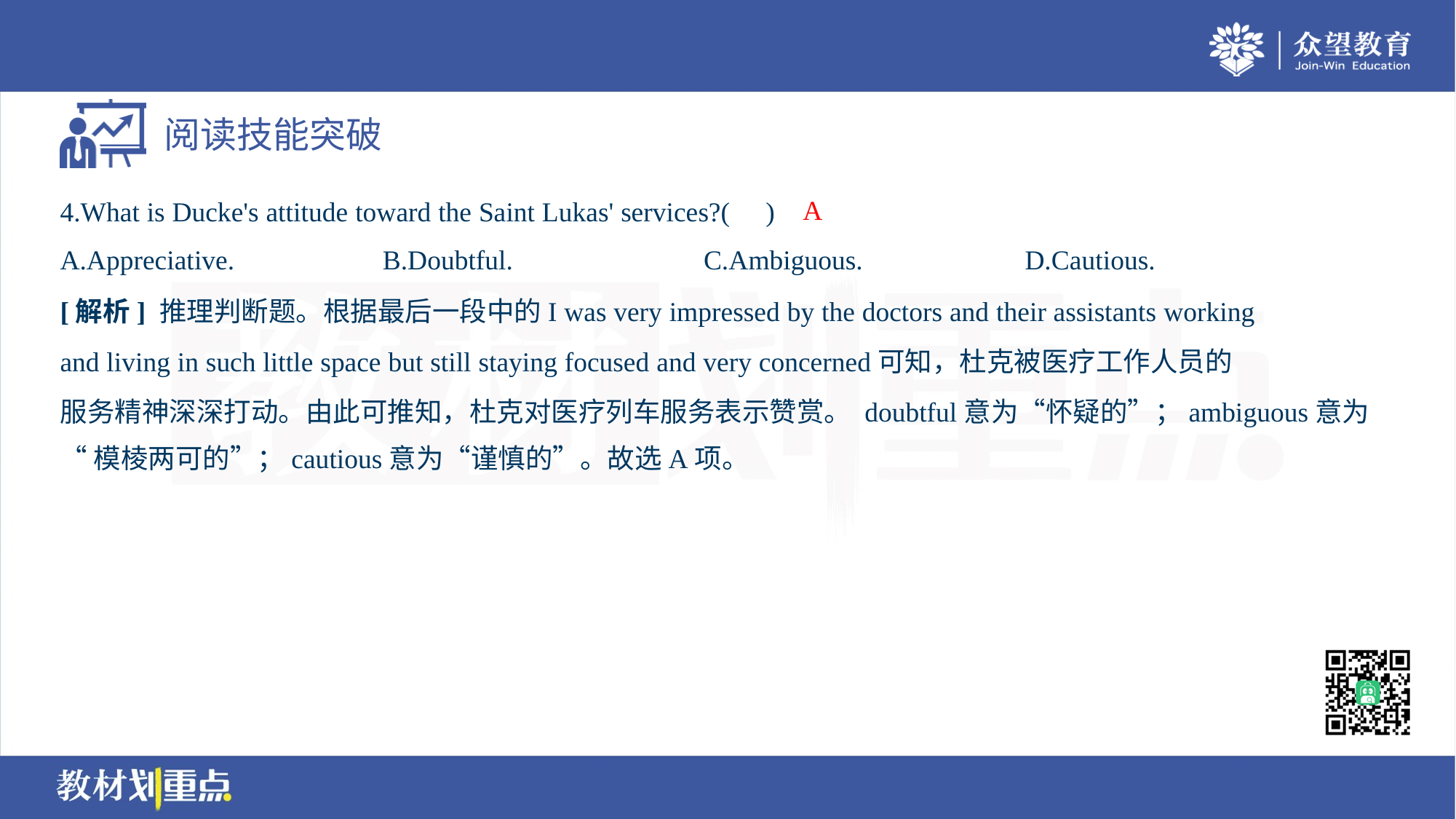

A
4.What is Ducke's attitude toward the Saint Lukas' services?(     )
A.Appreciative.	B.Doubtful.	C.Ambiguous.	D.Cautious.
[解析] 推理判断题。根据最后一段中的I was very impressed by the doctors and their assistants working
and living in such little space but still staying focused and very concerned可知，杜克被医疗工作人员的
服务精神深深打动。由此可推知，杜克对医疗列车服务表示赞赏。 doubtful意为“怀疑的”；ambiguous意为
“模棱两可的”；cautious意为“谨慎的”。故选A项。